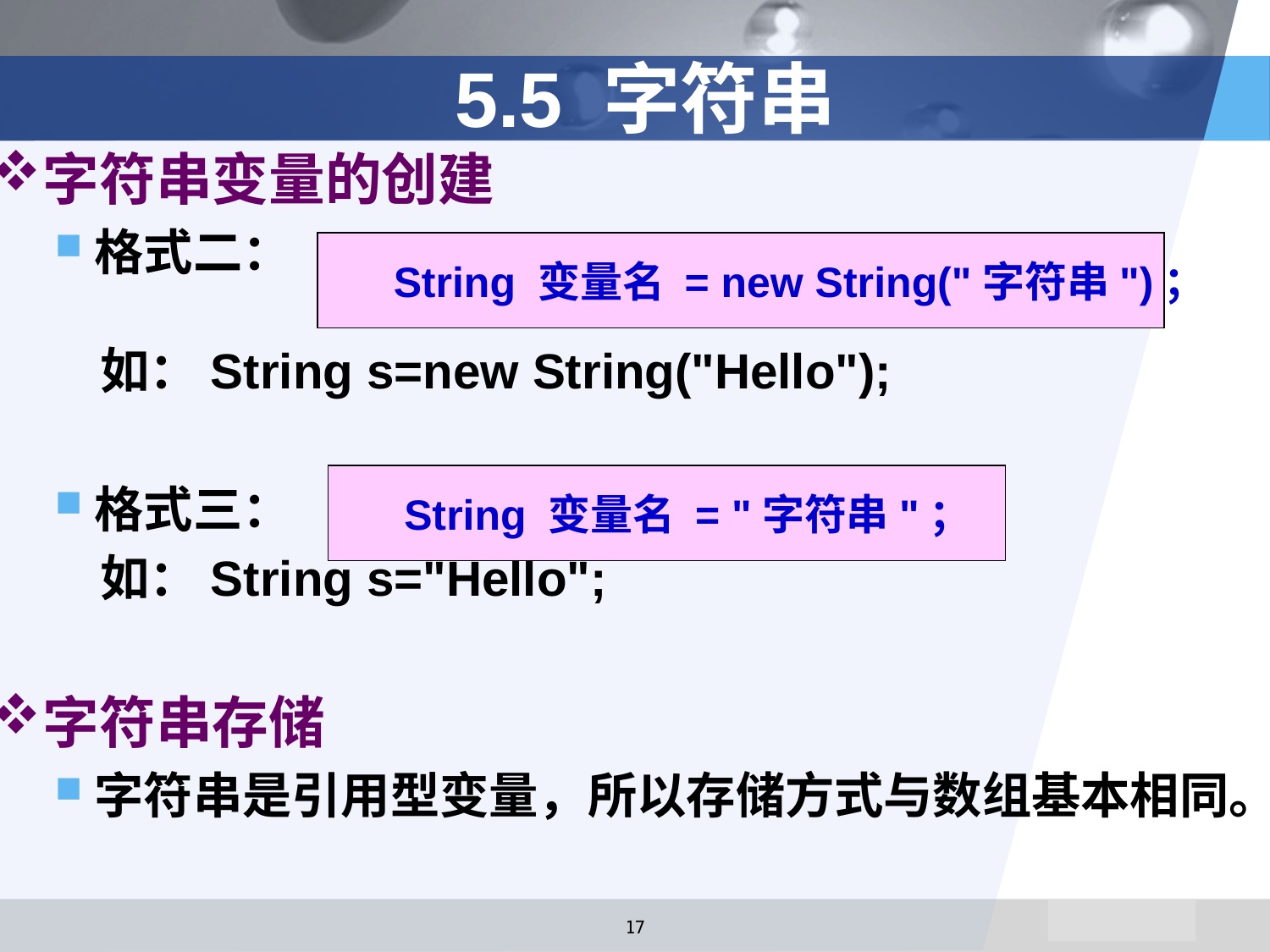

# 5.5 字符串
字符串变量的创建
格式二：

   如：String s=new String("Hello");

格式三：
   如：String s="Hello";

字符串存储
字符串是引用型变量，所以存储方式与数组基本相同。
String 变量名 = new String("字符串")；
String 变量名 = "字符串"；

17